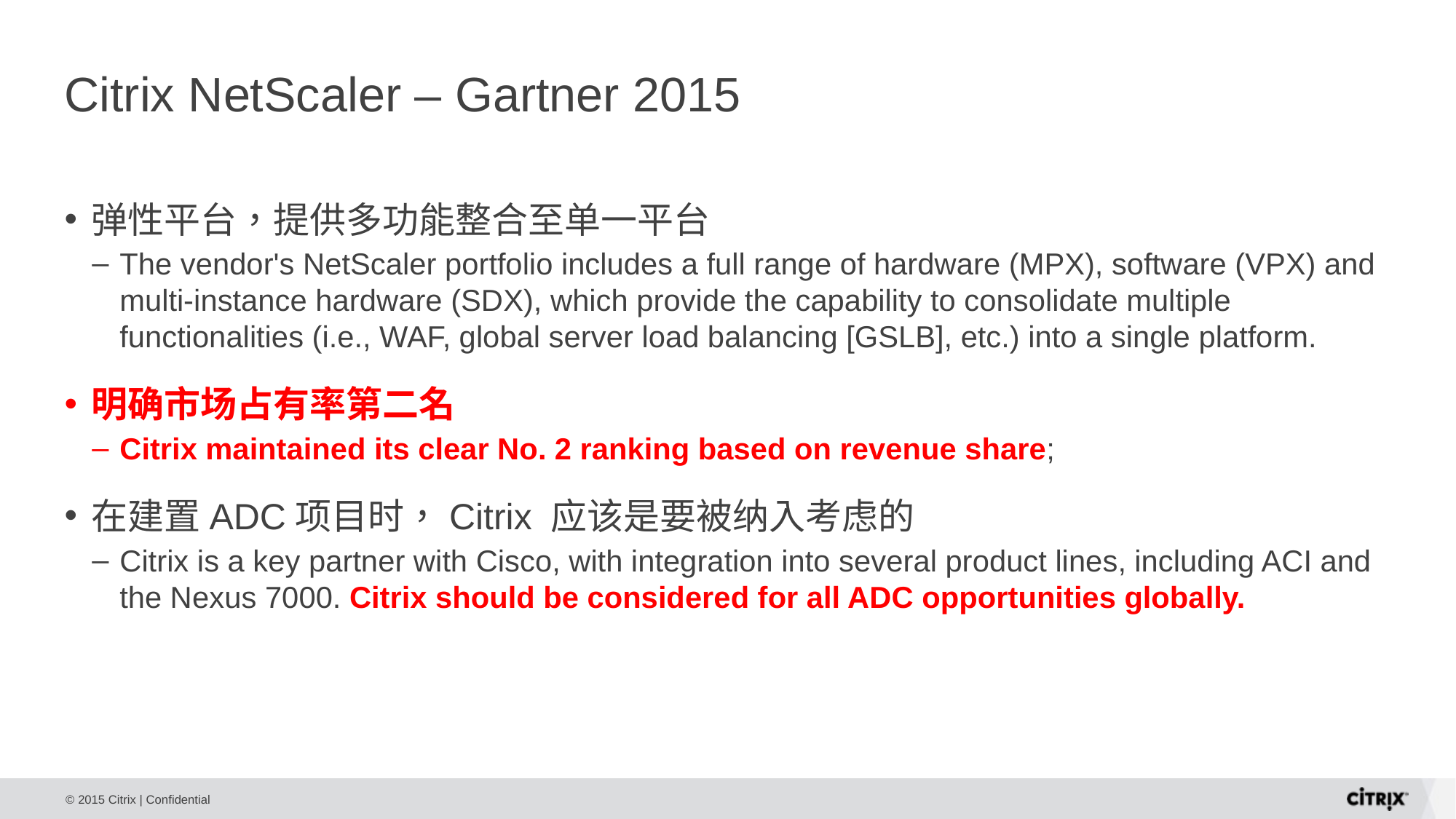

# Citrix NetScaler – Gartner 2015
弹性平台，提供多功能整合至单一平台
The vendor's NetScaler portfolio includes a full range of hardware (MPX), software (VPX) and multi-instance hardware (SDX), which provide the capability to consolidate multiple functionalities (i.e., WAF, global server load balancing [GSLB], etc.) into a single platform.
明确市场占有率第二名
Citrix maintained its clear No. 2 ranking based on revenue share;
在建置ADC项目时，Citrix 应该是要被纳入考虑的
Citrix is a key partner with Cisco, with integration into several product lines, including ACI and the Nexus 7000. Citrix should be considered for all ADC opportunities globally.